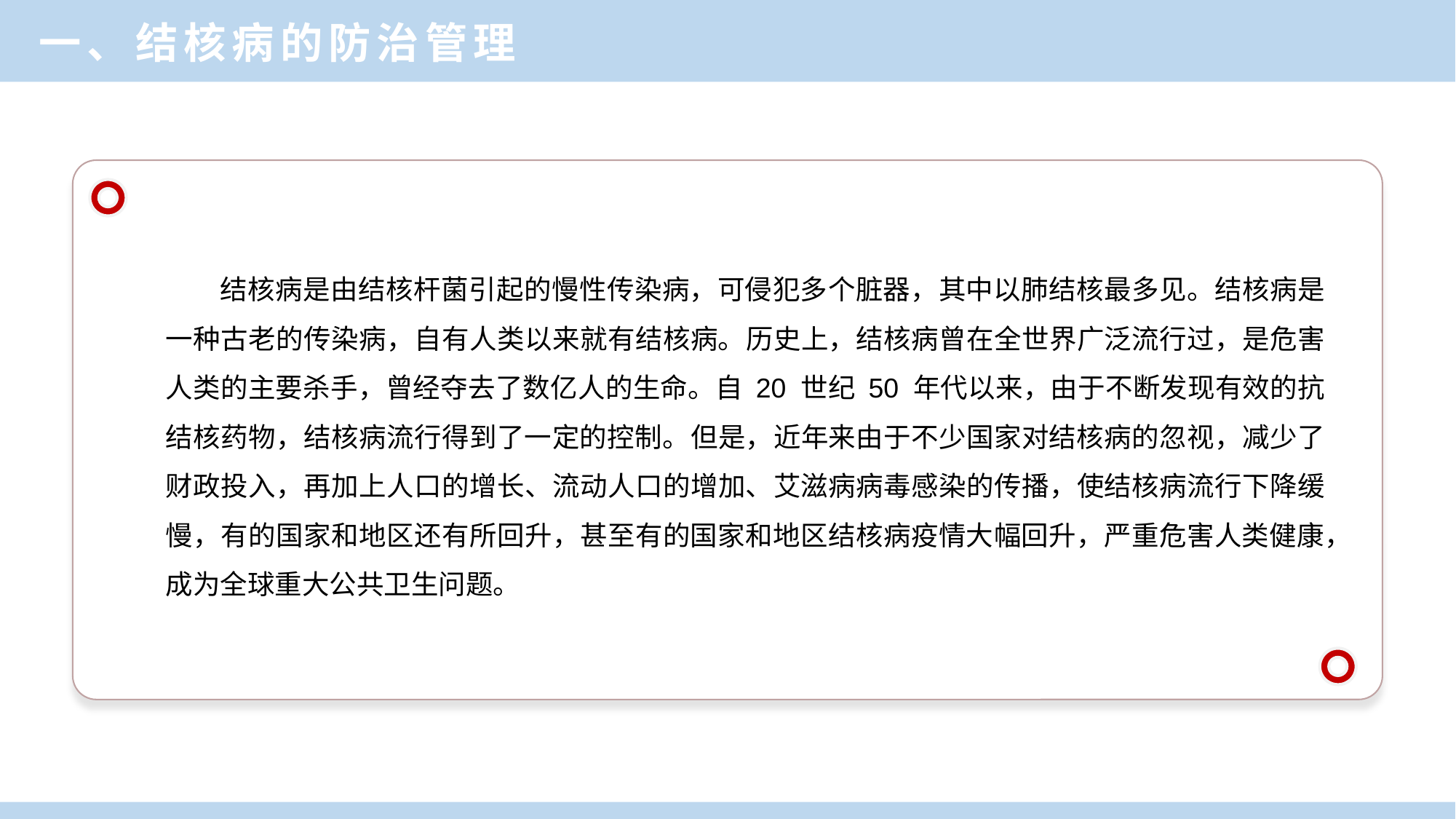

一、结核病的防治管理

结核病是由结核杆菌引起的慢性传染病，可侵犯多个脏器，其中以肺结核最多见。结核病是一种古老的传染病，自有人类以来就有结核病。历史上，结核病曾在全世界广泛流行过，是危害人类的主要杀手，曾经夺去了数亿人的生命。自 20 世纪 50 年代以来，由于不断发现有效的抗结核药物，结核病流行得到了一定的控制。但是，近年来由于不少国家对结核病的忽视，减少了财政投入，再加上人口的增长、流动人口的增加、艾滋病病毒感染的传播，使结核病流行下降缓慢，有的国家和地区还有所回升，甚至有的国家和地区结核病疫情大幅回升，严重危害人类健康，成为全球重大公共卫生问题。